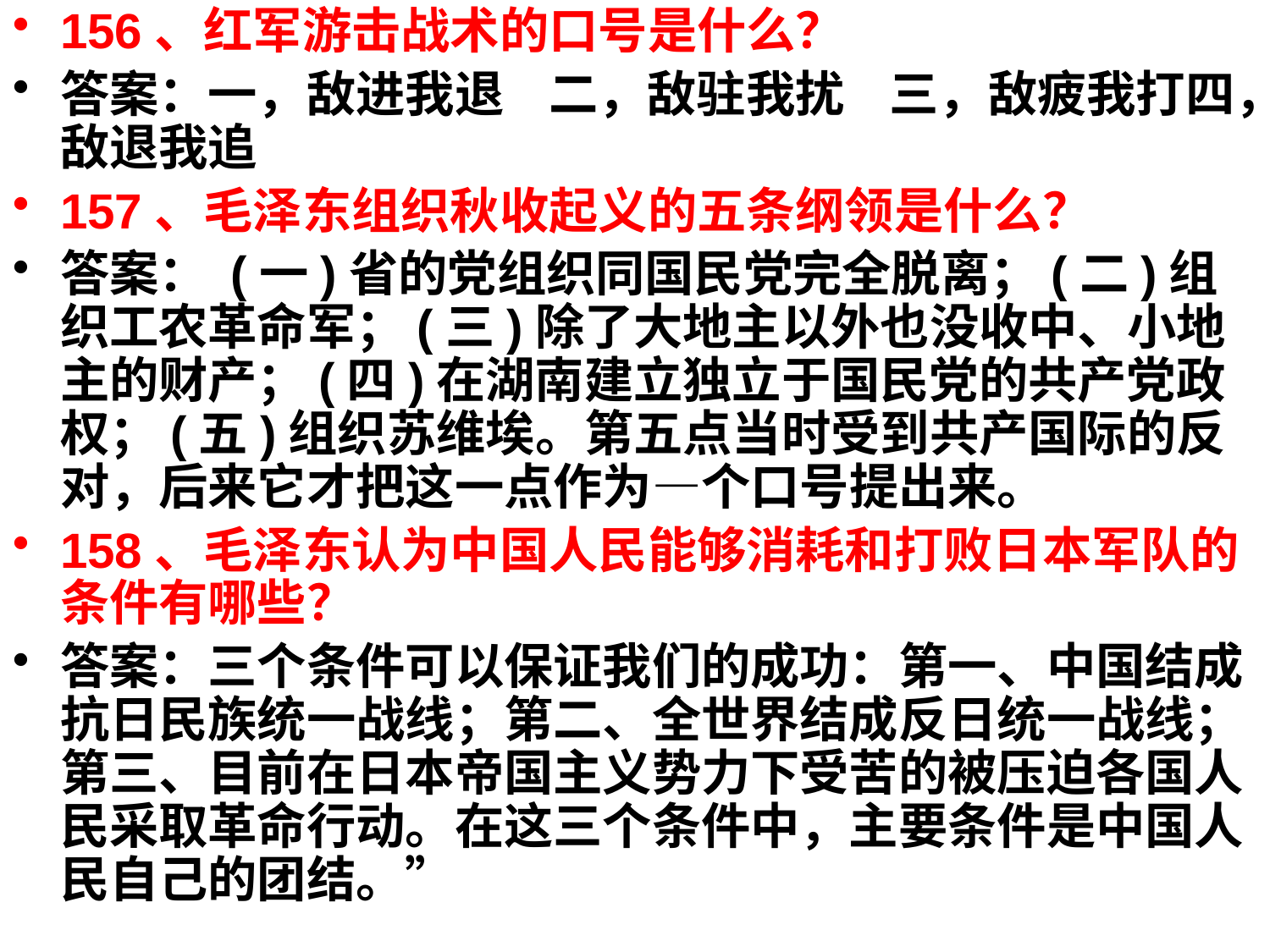

156、红军游击战术的口号是什么？
答案：一，敌进我退    二，敌驻我扰    三，敌疲我打四，敌退我追
157、毛泽东组织秋收起义的五条纲领是什么？
答案： (一)省的党组织同国民党完全脱离；(二)组织工农革命军；(三)除了大地主以外也没收中、小地主的财产；(四)在湖南建立独立于国民党的共产党政权；(五)组织苏维埃。第五点当时受到共产国际的反对，后来它才把这一点作为—个口号提出来。
158、毛泽东认为中国人民能够消耗和打败日本军队的条件有哪些？
答案：三个条件可以保证我们的成功：第一、中国结成抗日民族统一战线；第二、全世界结成反日统一战线；第三、目前在日本帝国主义势力下受苦的被压迫各国人民采取革命行动。在这三个条件中，主要条件是中国人民自己的团结。”
#